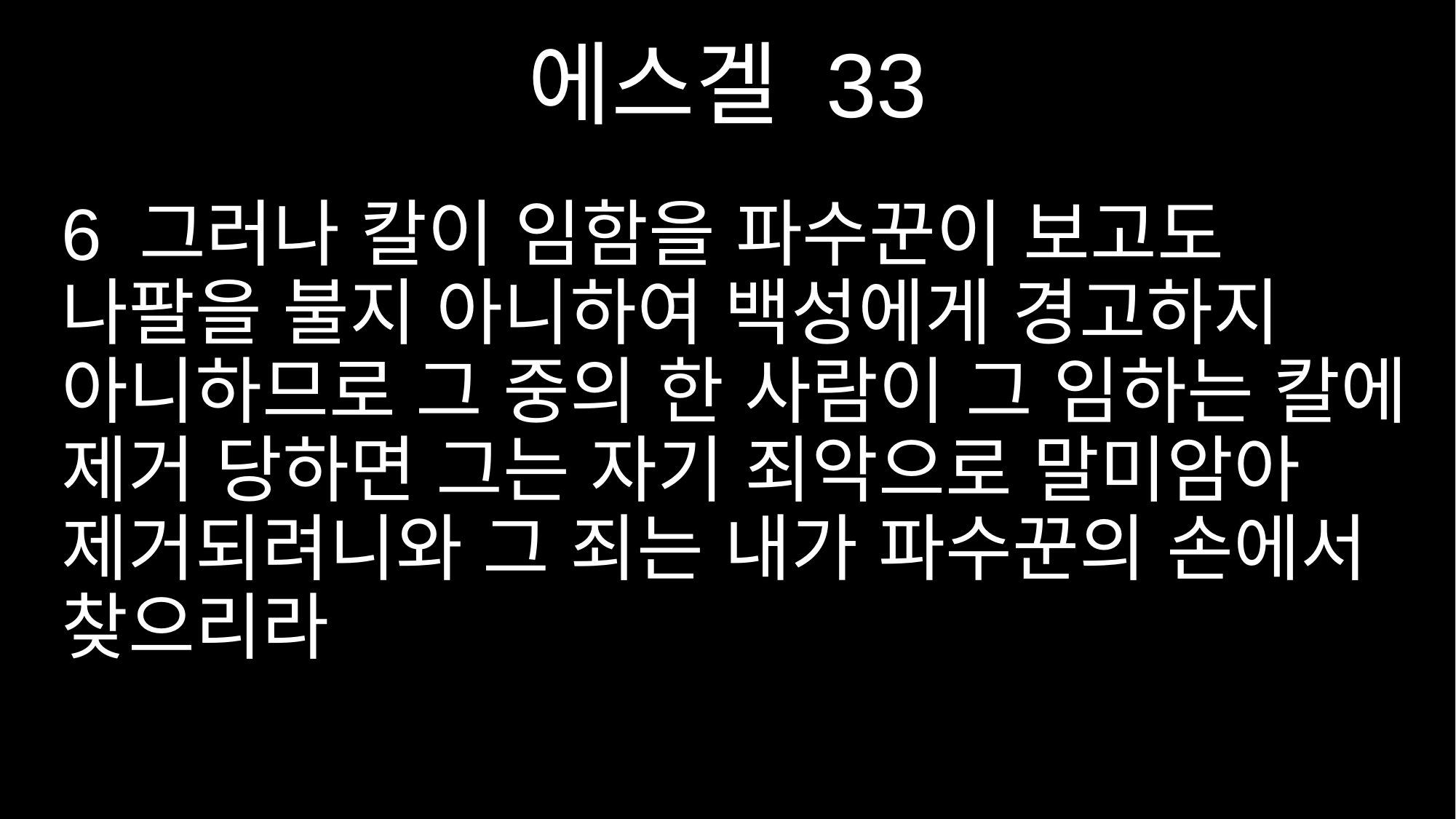

에스겔 33
6 그러나 칼이 임함을 파수꾼이 보고도 나팔을 불지 아니하여 백성에게 경고하지 아니하므로 그 중의 한 사람이 그 임하는 칼에 제거 당하면 그는 자기 죄악으로 말미암아 제거되려니와 그 죄는 내가 파수꾼의 손에서 찾으리라